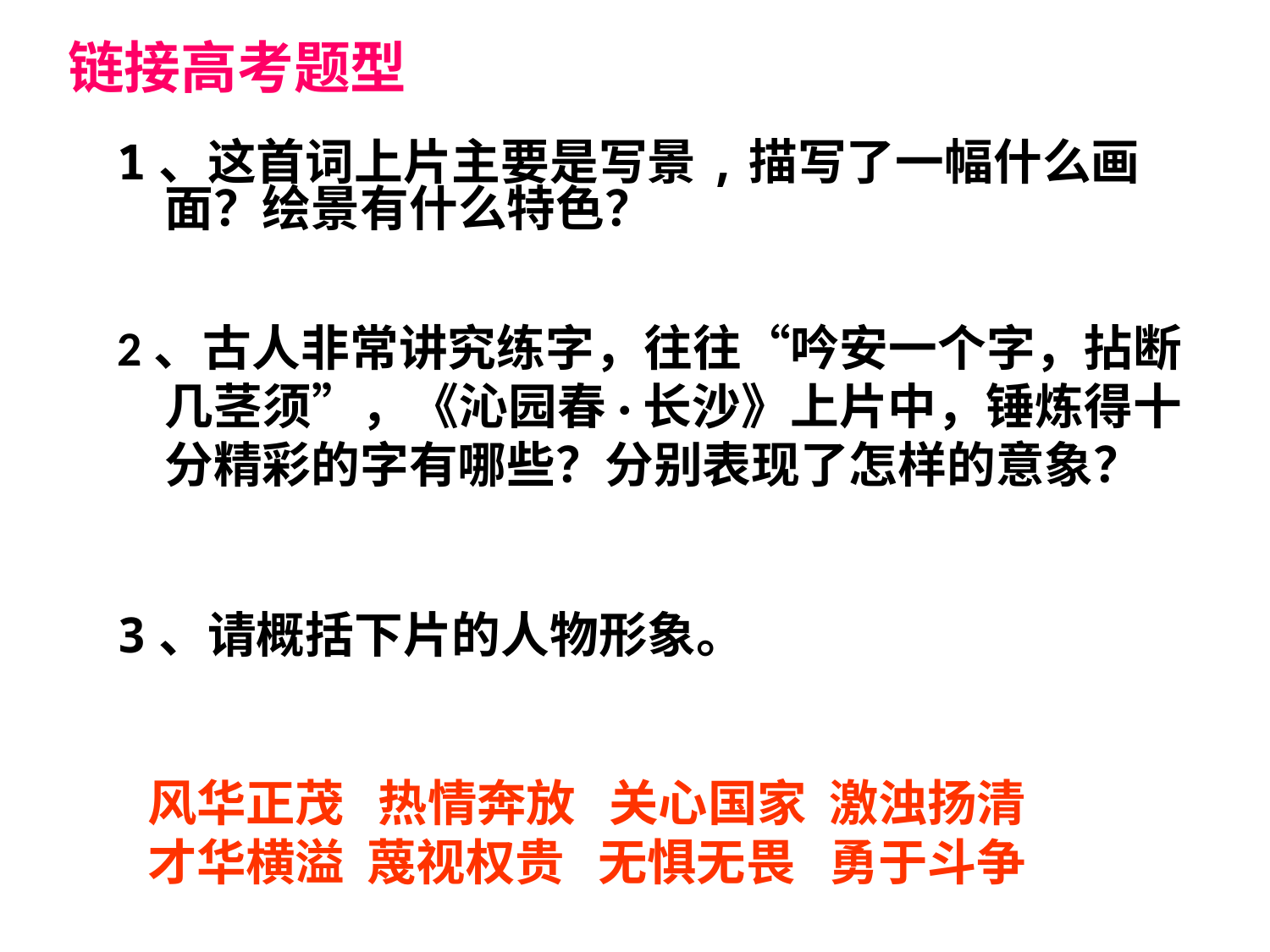

链接高考题型
1、这首词上片主要是写景,描写了一幅什么画面？绘景有什么特色？

2、古人非常讲究练字，往往“吟安一个字，拈断几茎须”，《沁园春·长沙》上片中，锤炼得十分精彩的字有哪些？分别表现了怎样的意象？

3、请概括下片的人物形象。

风华正茂   热情奔放   关心国家  激浊扬清
才华横溢  蔑视权贵   无惧无畏   勇于斗争